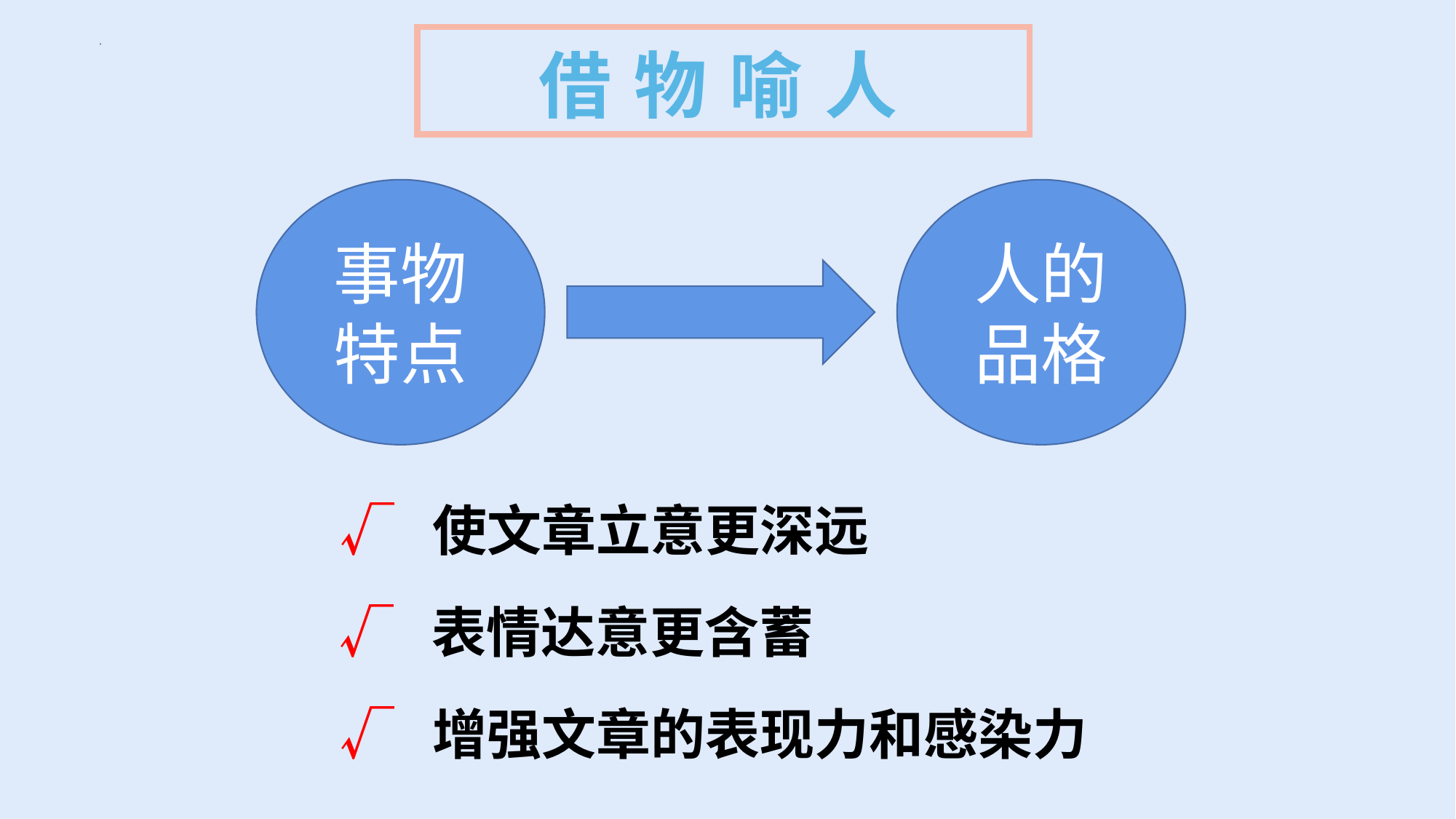

借物喻人
事物特点
人的品格

√  使文章立意更深远
√  表情达意更含蓄
√  增强文章的表现力和感染力